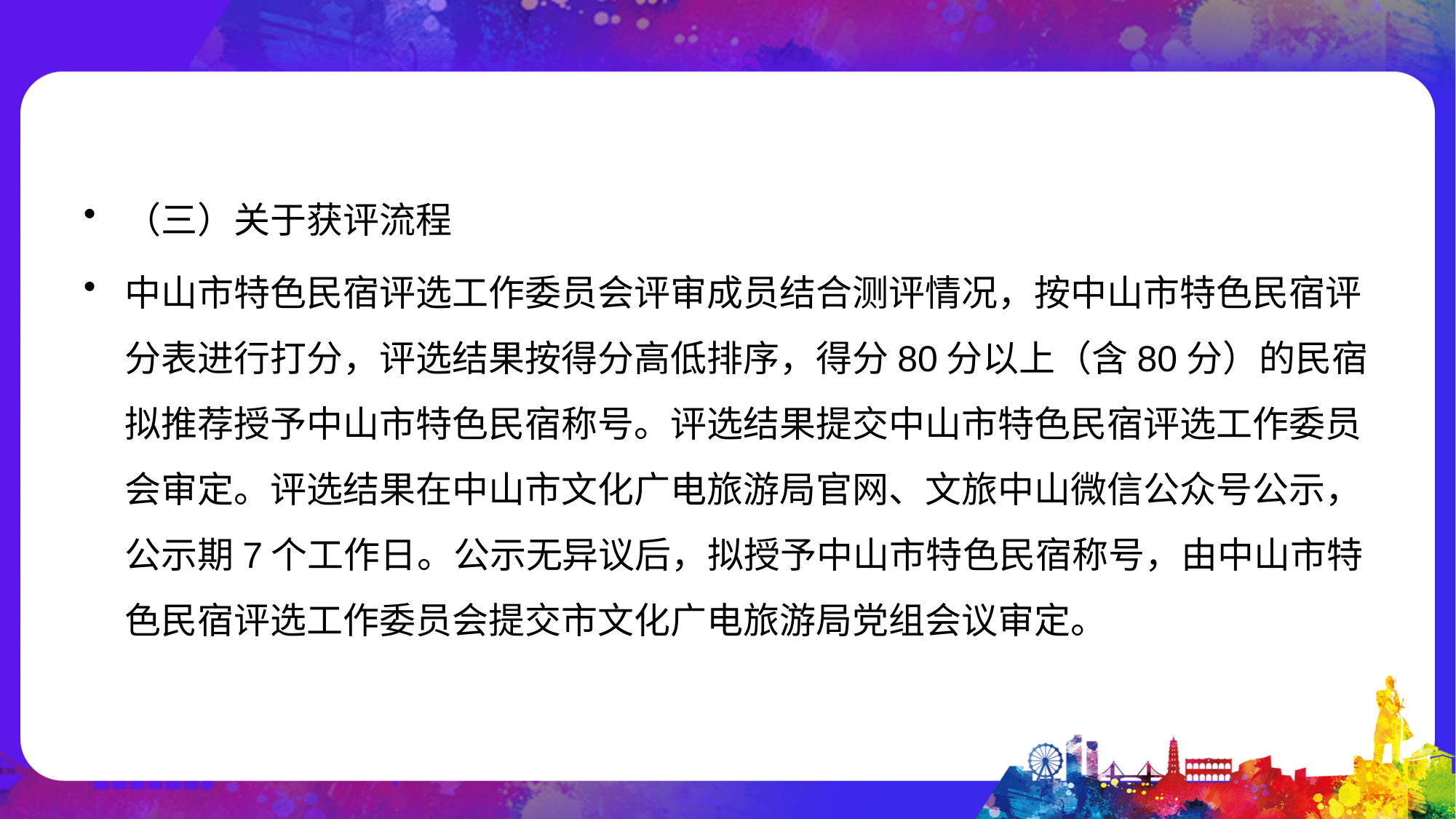

#
（三）关于获评流程
中山市特色民宿评选工作委员会评审成员结合测评情况，按中山市特色民宿评分表进行打分，评选结果按得分高低排序，得分80分以上（含80分）的民宿拟推荐授予中山市特色民宿称号。评选结果提交中山市特色民宿评选工作委员会审定。评选结果在中山市文化广电旅游局官网、文旅中山微信公众号公示，公示期7个工作日。公示无异议后，拟授予中山市特色民宿称号，由中山市特色民宿评选工作委员会提交市文化广电旅游局党组会议审定。